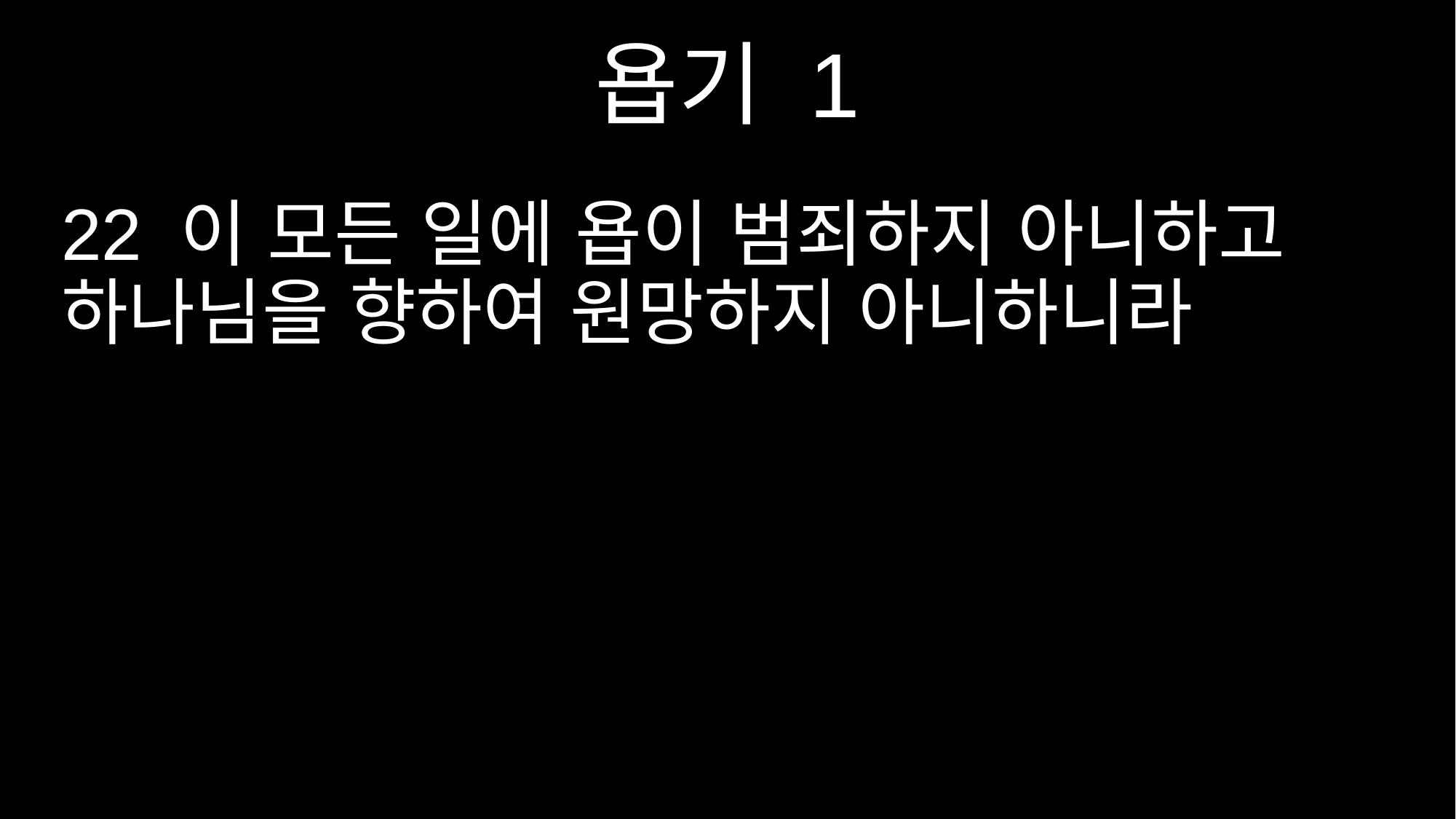

욥기 1
22 이 모든 일에 욥이 범죄하지 아니하고 하나님을 향하여 원망하지 아니하니라